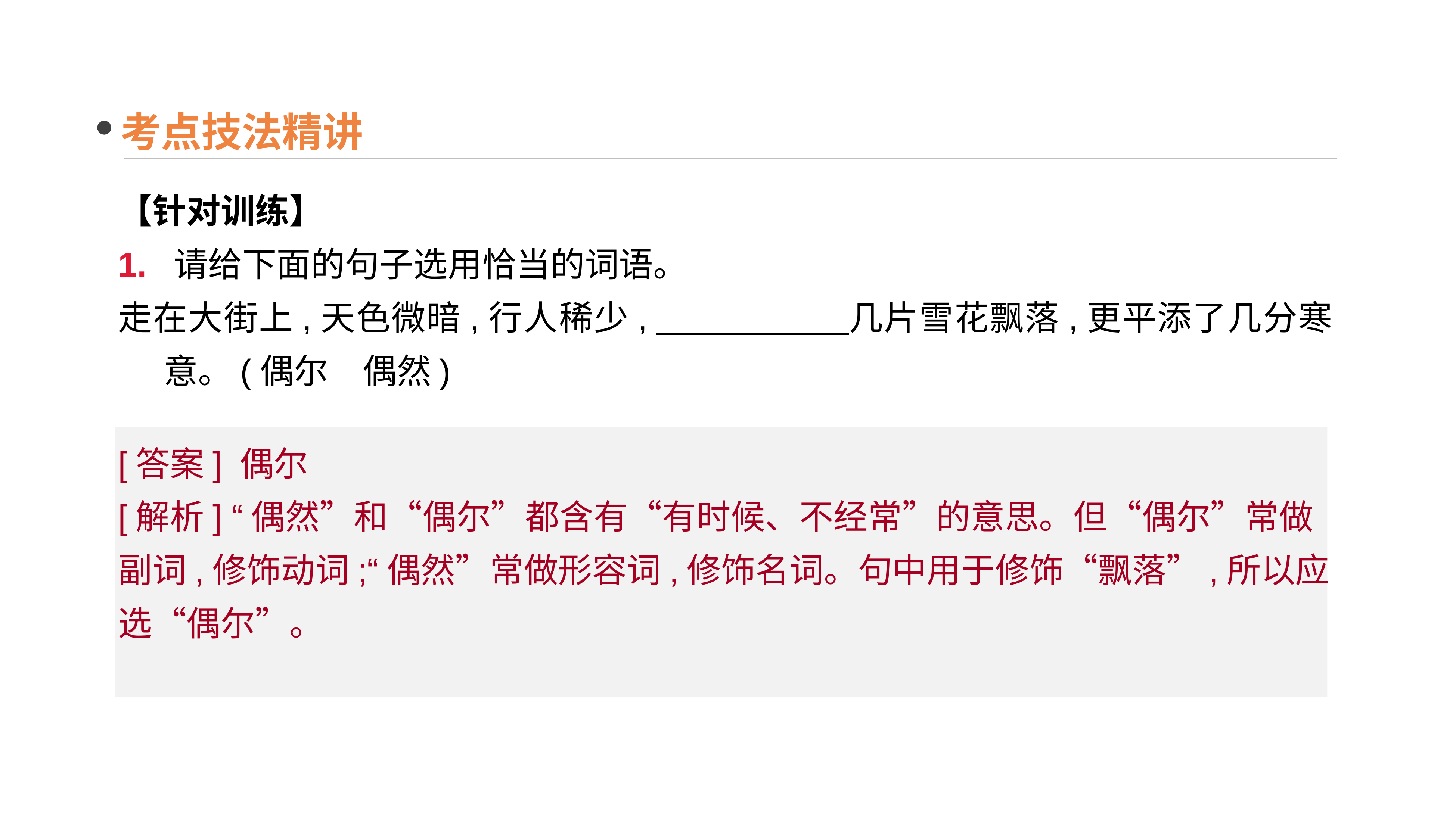

考点技法精讲

【针对训练】
1.  请给下面的句子选用恰当的词语。
走在大街上,天色微暗,行人稀少,　　      　　几片雪花飘落,更平添了几分寒意。(偶尔　偶然)
[答案] 偶尔
[解析] “偶然”和“偶尔”都含有“有时候、不经常”的意思。但“偶尔”常做副词,修饰动词;“偶然”常做形容词,修饰名词。句中用于修饰“飘落”,所以应选“偶尔”。